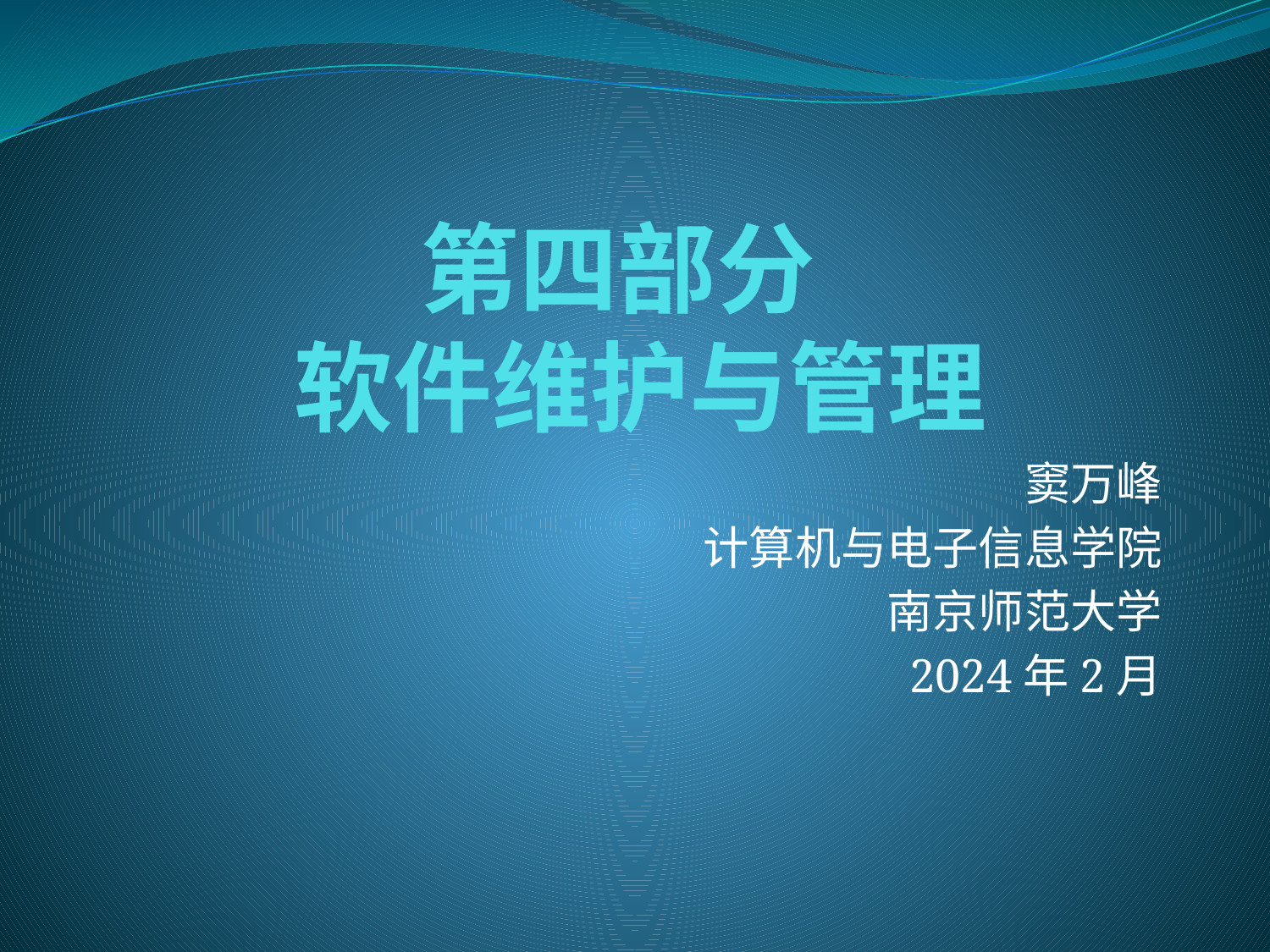

# 第四部分 软件维护与管理
窦万峰
计算机与电子信息学院
南京师范大学
2024年2月